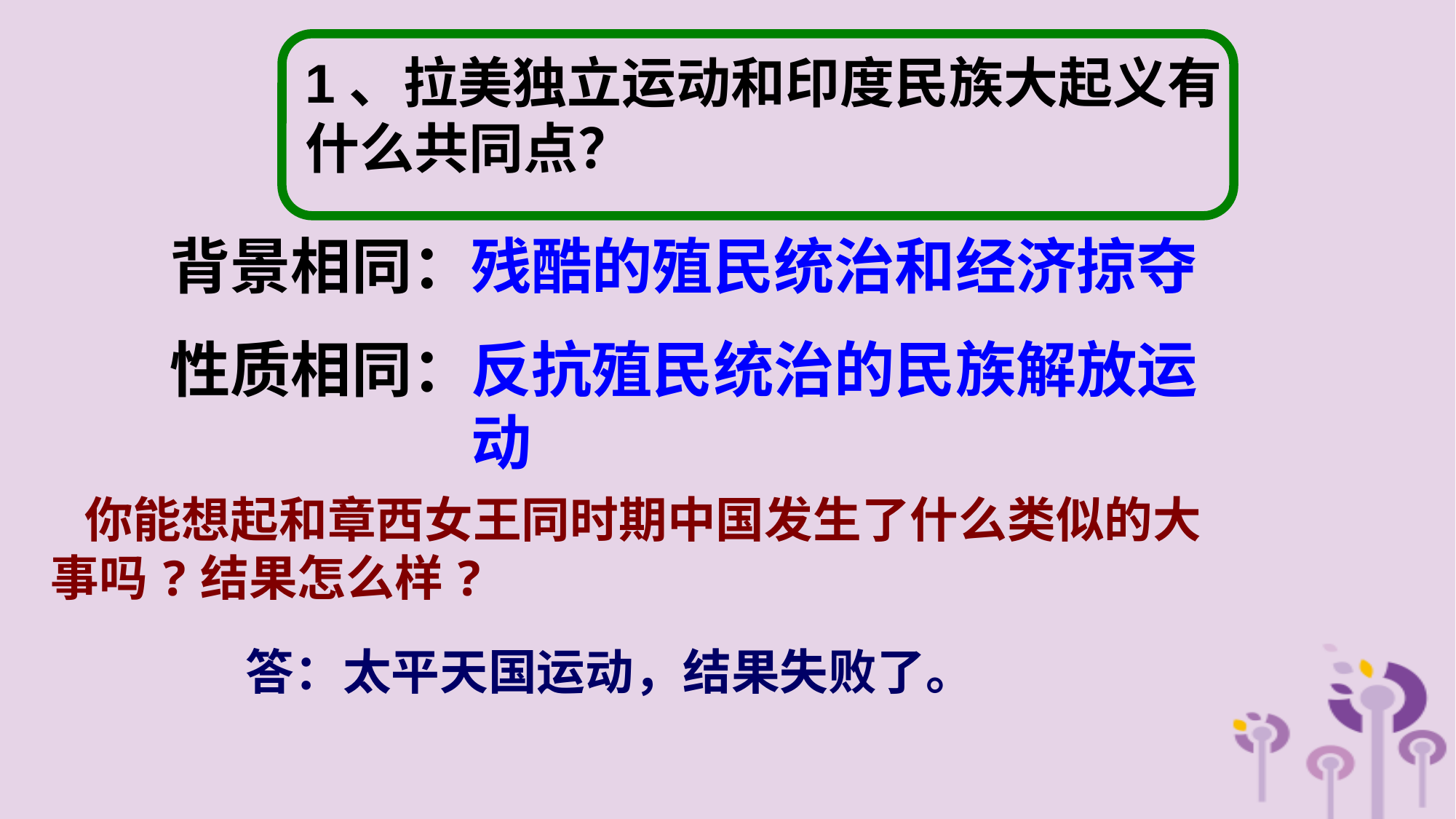

1、拉美独立运动和印度民族大起义有什么共同点？
背景相同：
残酷的殖民统治和经济掠夺
性质相同：
反抗殖民统治的民族解放运动
  你能想起和章西女王同时期中国发生了什么类似的大事吗?结果怎么样?
答：太平天国运动，结果失败了。